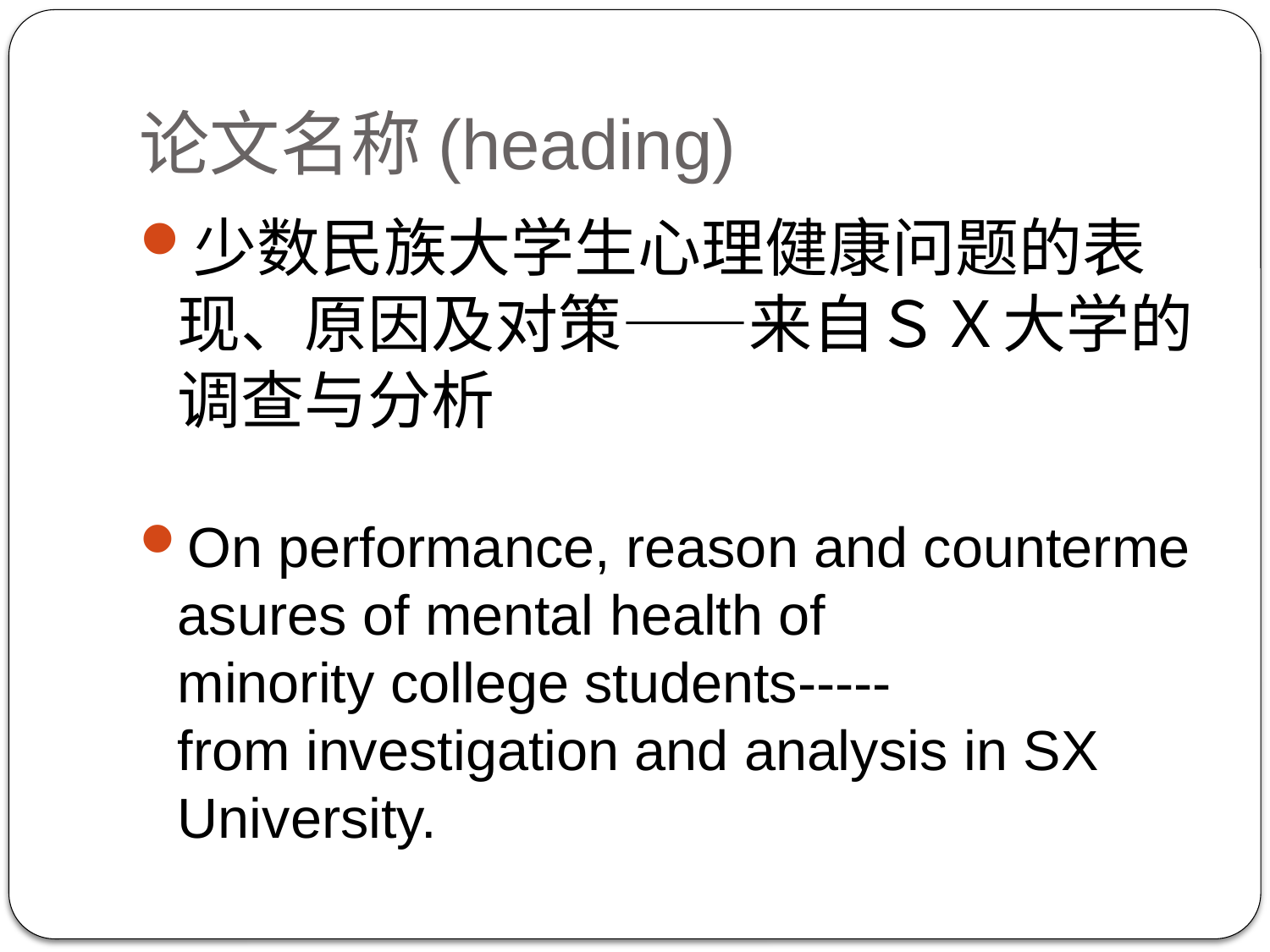

# 论文名称(heading)
少数民族大学生心理健康问题的表现、原因及对策——来自ＳＸ大学的调查与分析

On performance, reason and countermeasures of mental health of minority college students-----from investigation and analysis in SX University.